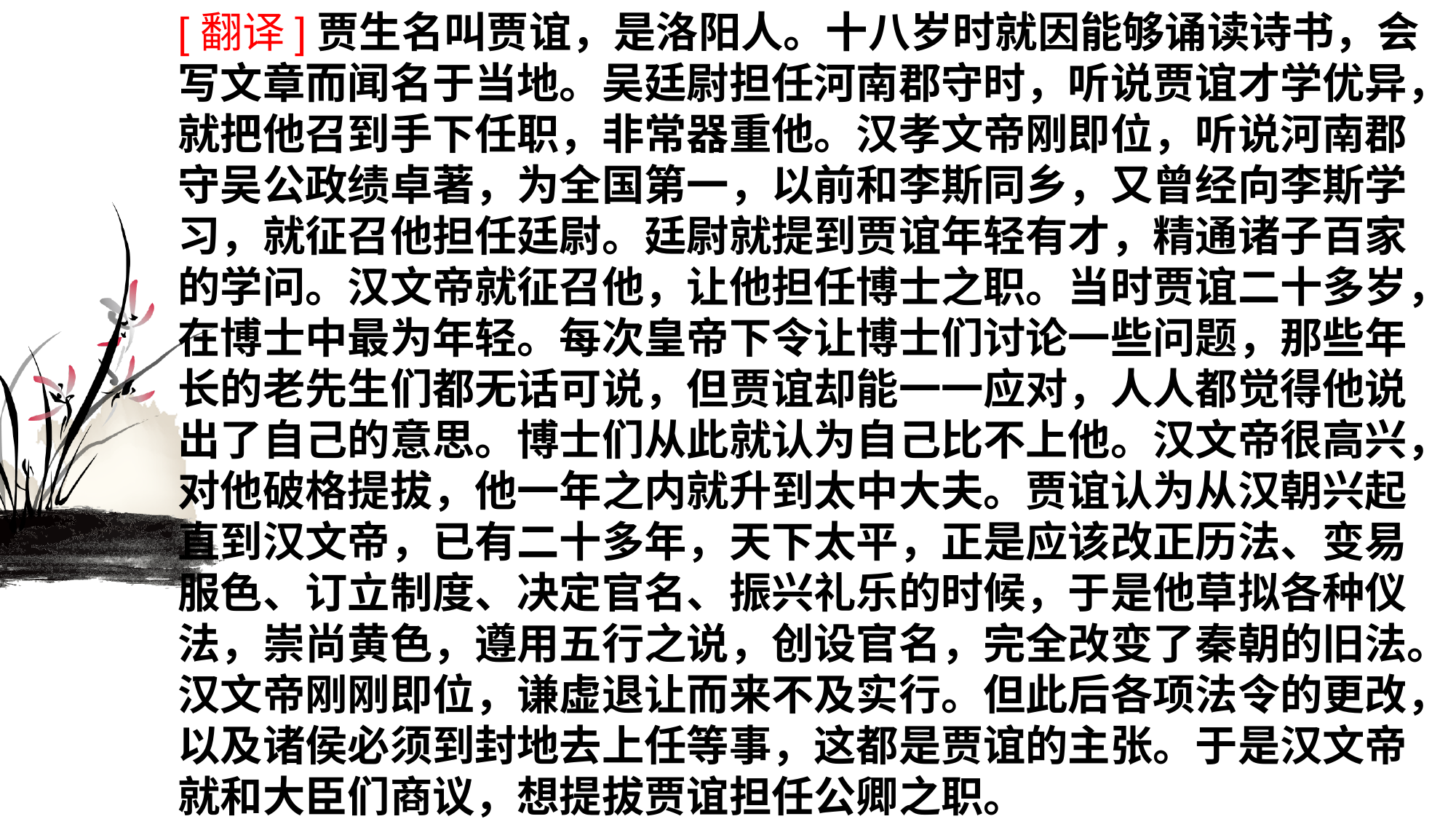

[翻译]贾生名叫贾谊，是洛阳人。十八岁时就因能够诵读诗书，会写文章而闻名于当地。吴廷尉担任河南郡守时，听说贾谊才学优异，就把他召到手下任职，非常器重他。汉孝文帝刚即位，听说河南郡守吴公政绩卓著，为全国第一，以前和李斯同乡，又曾经向李斯学习，就征召他担任廷尉。廷尉就提到贾谊年轻有才，精通诸子百家的学问。汉文帝就征召他，让他担任博士之职。当时贾谊二十多岁，在博士中最为年轻。每次皇帝下令让博士们讨论一些问题，那些年长的老先生们都无话可说，但贾谊却能一一应对，人人都觉得他说出了自己的意思。博士们从此就认为自己比不上他。汉文帝很高兴，对他破格提拔，他一年之内就升到太中大夫。贾谊认为从汉朝兴起直到汉文帝，已有二十多年，天下太平，正是应该改正历法、变易服色、订立制度、决定官名、振兴礼乐的时候，于是他草拟各种仪法，崇尚黄色，遵用五行之说，创设官名，完全改变了秦朝的旧法。汉文帝刚刚即位，谦虚退让而来不及实行。但此后各项法令的更改，以及诸侯必须到封地去上任等事，这都是贾谊的主张。于是汉文帝就和大臣们商议，想提拔贾谊担任公卿之职。